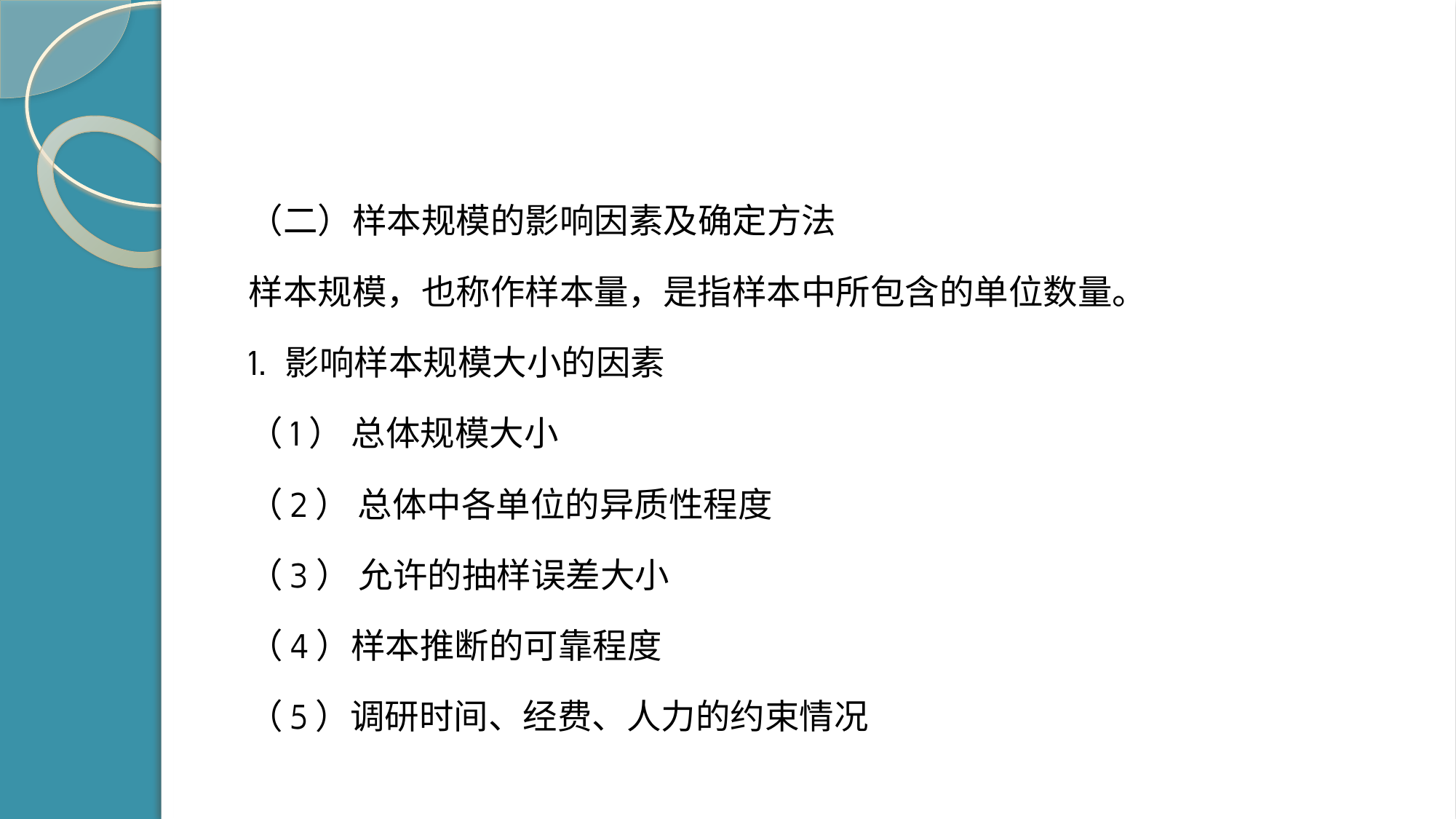

#
（二）样本规模的影响因素及确定方法
样本规模，也称作样本量，是指样本中所包含的单位数量。
1. 影响样本规模大小的因素
（1） 总体规模大小
（2） 总体中各单位的异质性程度
（3） 允许的抽样误差大小
（4）样本推断的可靠程度
（5）调研时间、经费、人力的约束情况